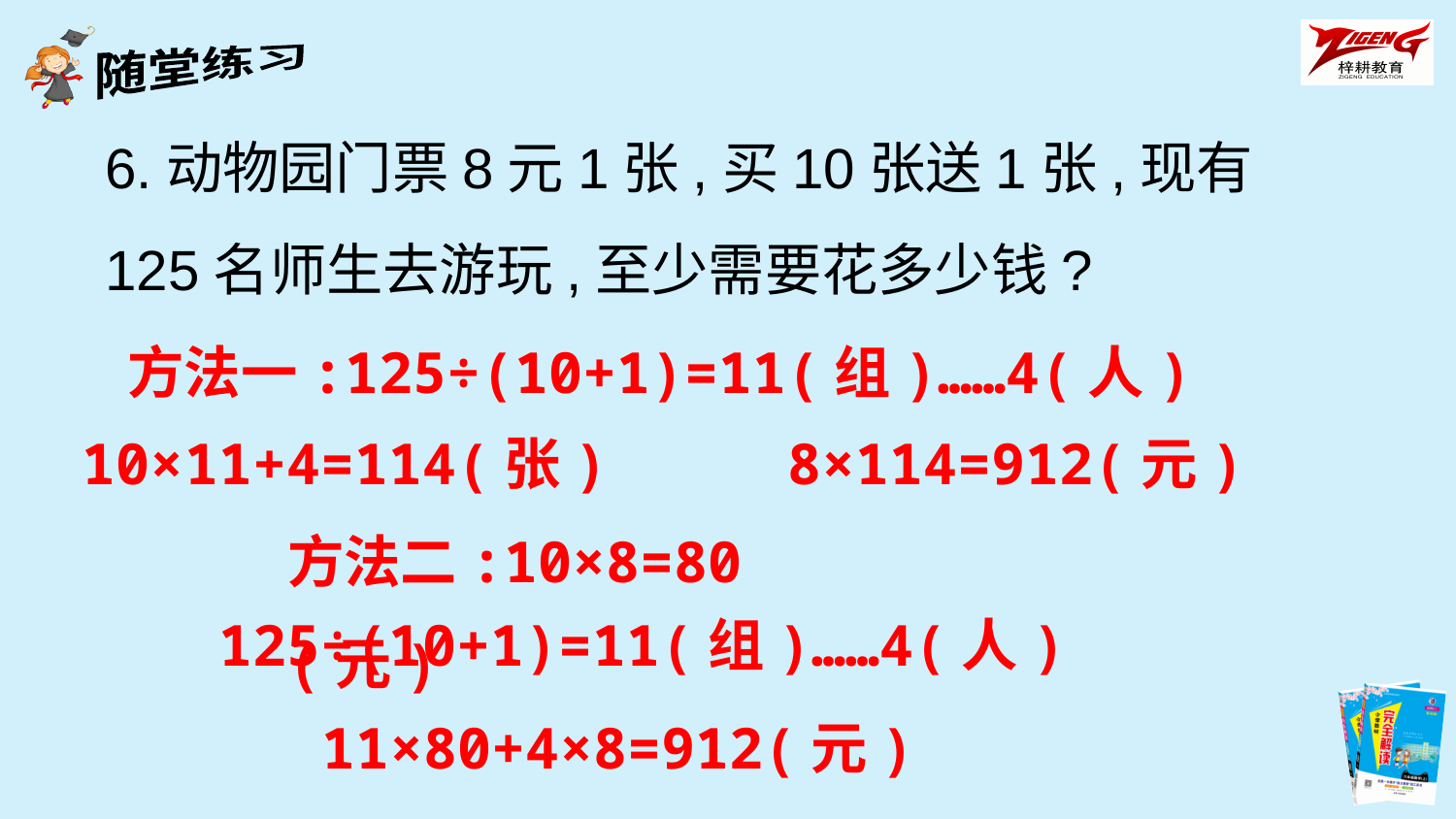

6.动物园门票8元1张,买10张送1张,现有125名师生去游玩,至少需要花多少钱?
方法一:125÷(10+1)=11(组)……4(人)
10×11+4=114(张)
8×114=912(元)
方法二:10×8=80(元)
125÷(10+1)=11(组)……4(人)
11×80+4×8=912(元)